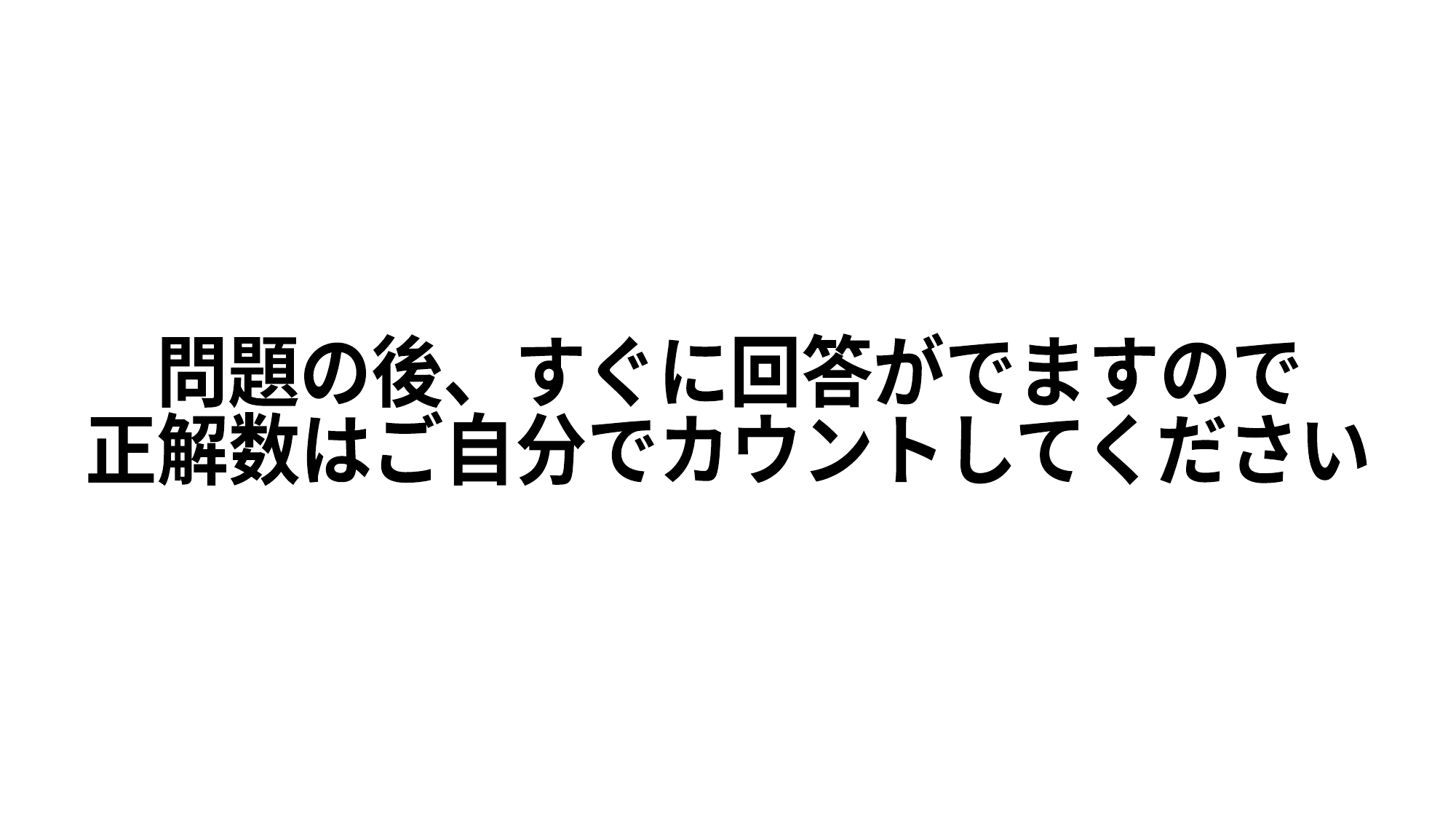

問題の後、すぐに回答がでますので
正解数はご自分でカウントしてください